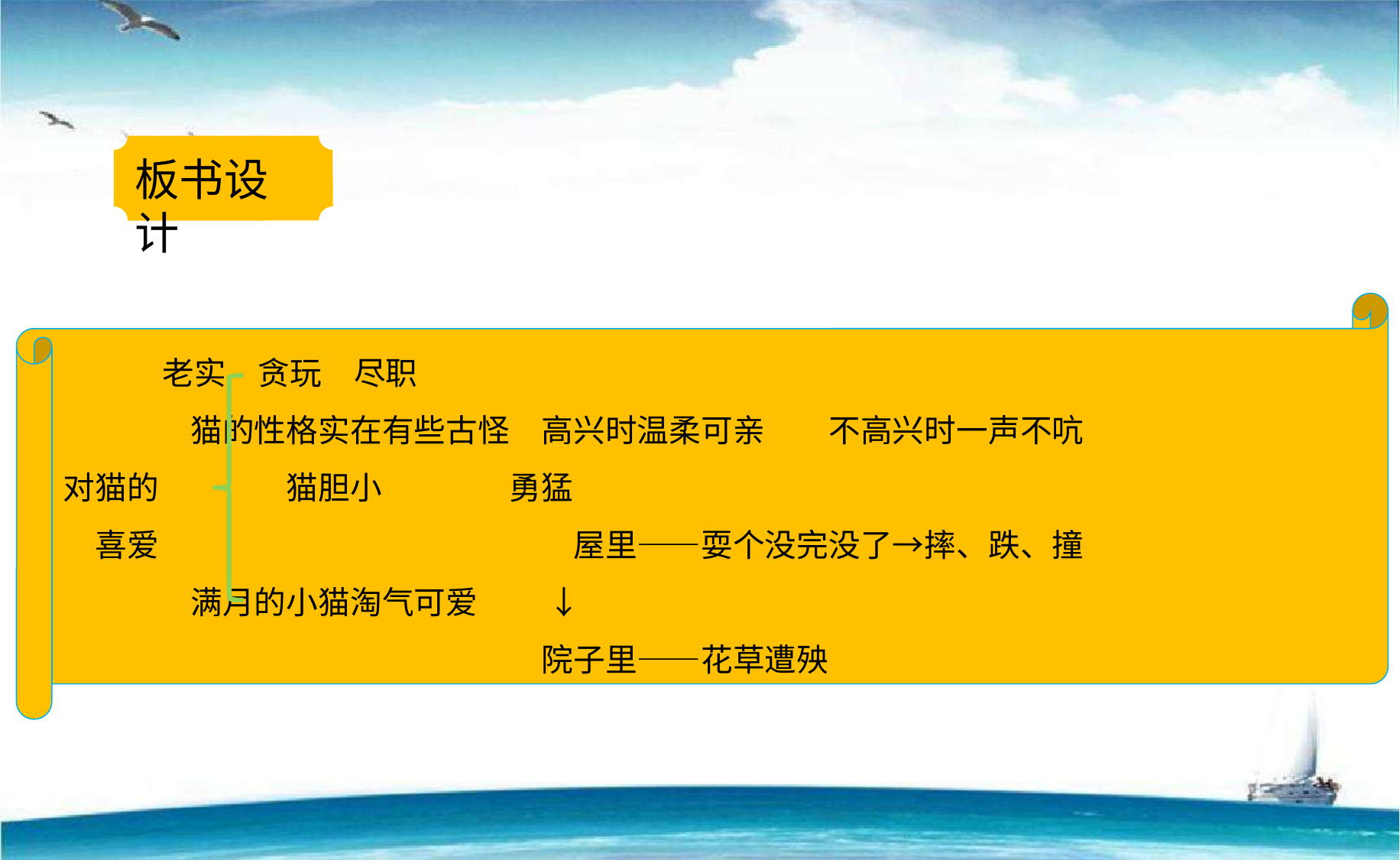

板书设计
             老实　贪玩　尽职
　　　　猫的性格实在有些古怪　高兴时温柔可亲　　不高兴时一声不吭
对猫的　　　　猫胆小　　　　勇猛
　喜爱　　　　　　　　　　　　　屋里——耍个没完没了→摔、跌、撞
　　　　满月的小猫淘气可爱　　 ↓
　　　　　　　　　　　　　　　院子里——花草遭殃